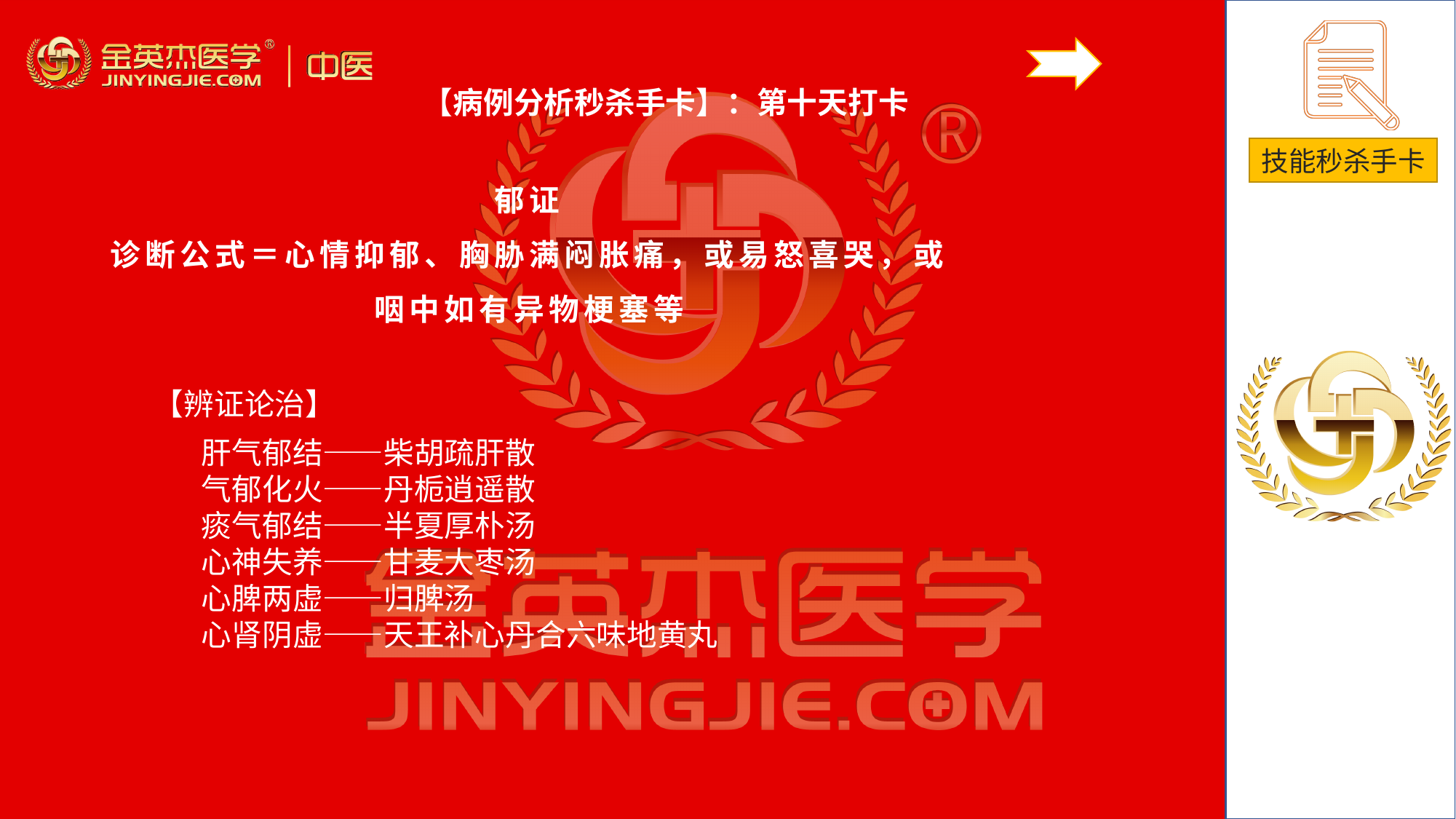

【病例分析秒杀手卡】：第十天打卡
郁证
诊断公式＝心情抑郁、胸胁满闷胀痛，或易怒喜哭，或咽中如有异物梗塞等
# 【辨证论治】
肝气郁结——柴胡疏肝散气郁化火——丹栀逍遥散痰气郁结——半夏厚朴汤心神失养——甘麦大枣汤心脾两虚——归脾汤心肾阴虚——天王补心丹合六味地黄丸